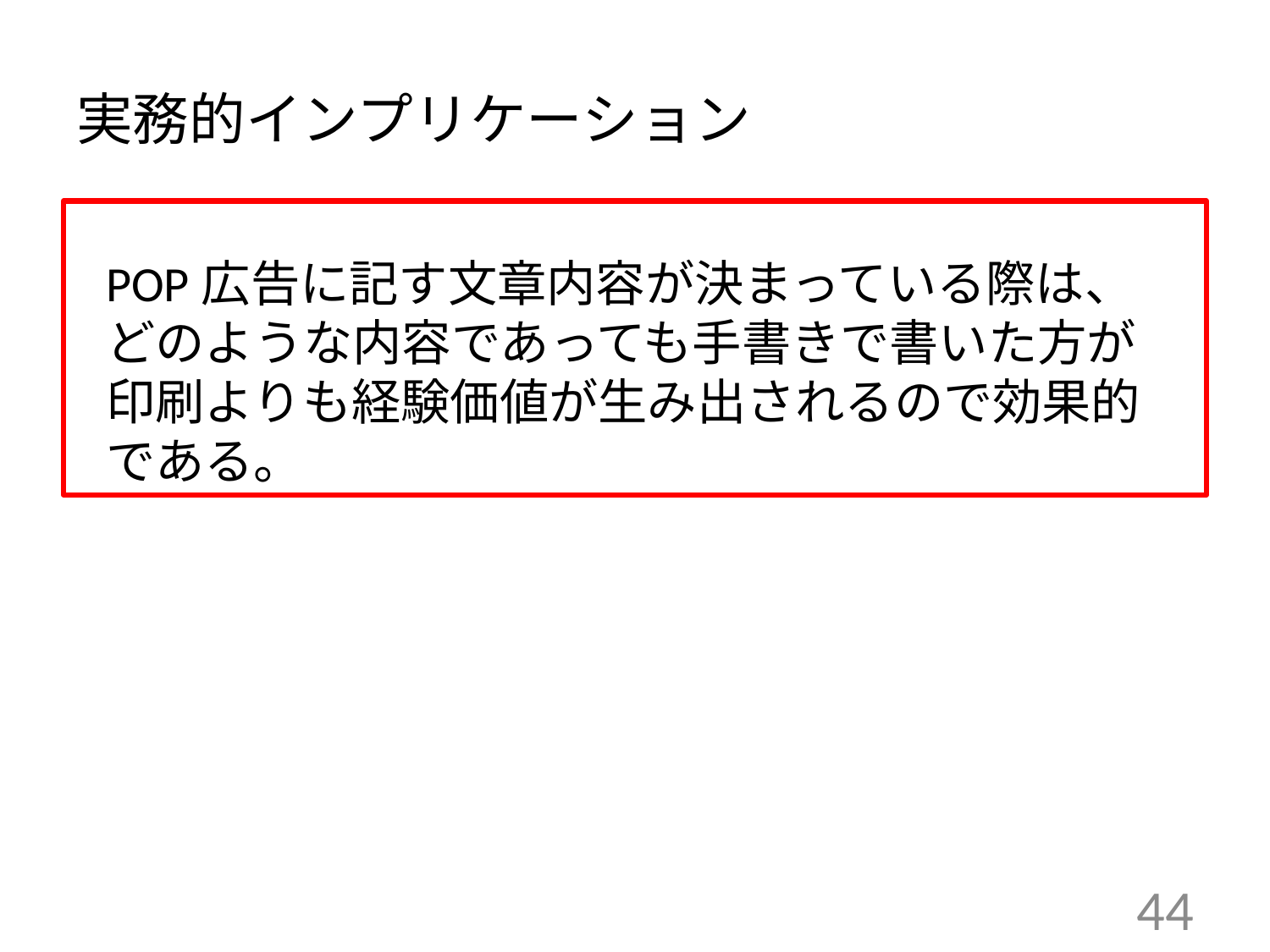

# 実務的インプリケーション

POP広告に記す文章内容が決まっている際は、どのような内容であっても手書きで書いた方が印刷よりも経験価値が生み出されるので効果的である。
44